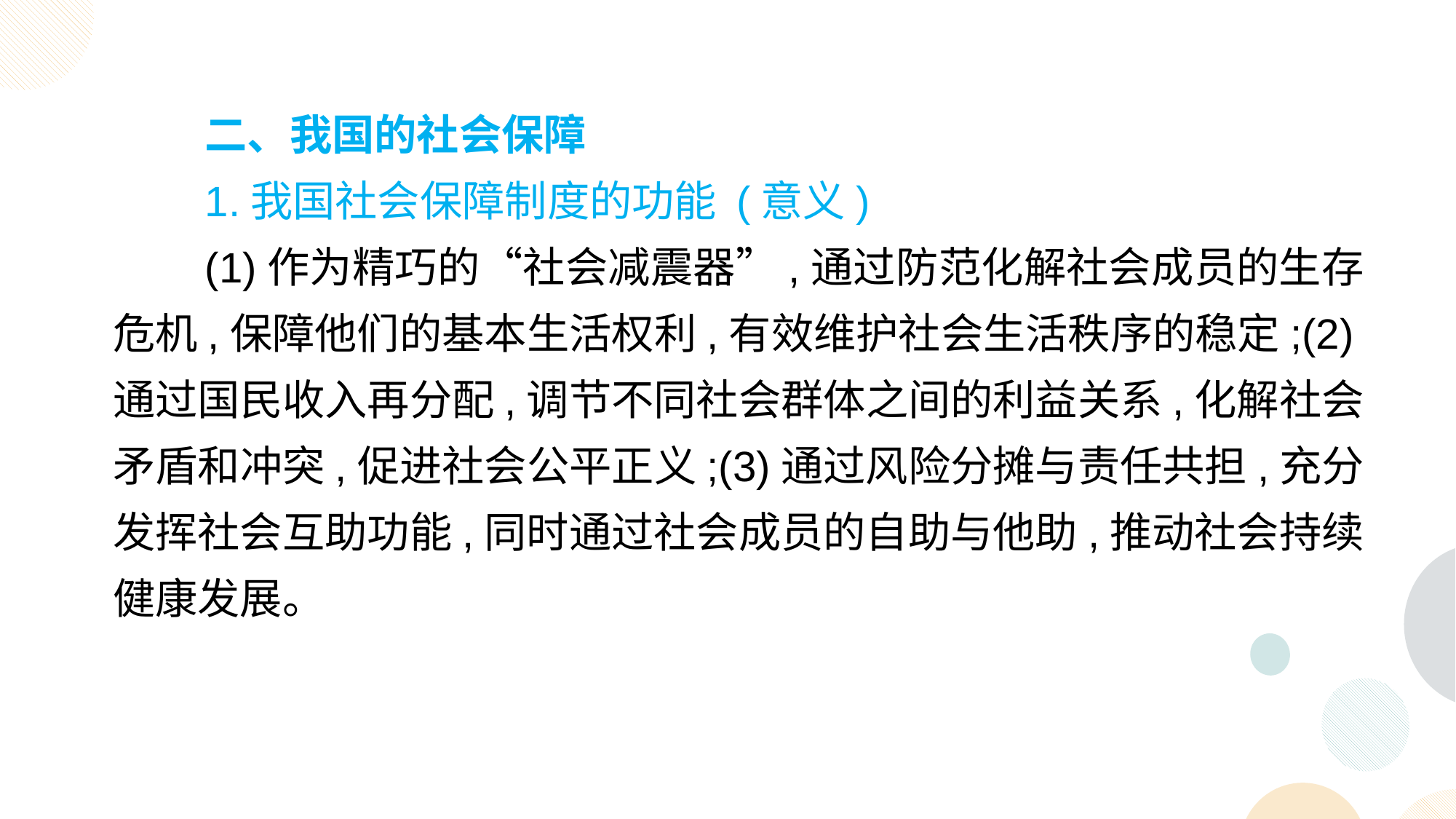

二、我国的社会保障
1.我国社会保障制度的功能 (意义)
(1)作为精巧的“社会减震器”,通过防范化解社会成员的生存危机,保障他们的基本生活权利,有效维护社会生活秩序的稳定;(2)通过国民收入再分配,调节不同社会群体之间的利益关系,化解社会矛盾和冲突,促进社会公平正义;(3)通过风险分摊与责任共担,充分发挥社会互助功能,同时通过社会成员的自助与他助,推动社会持续健康发展。